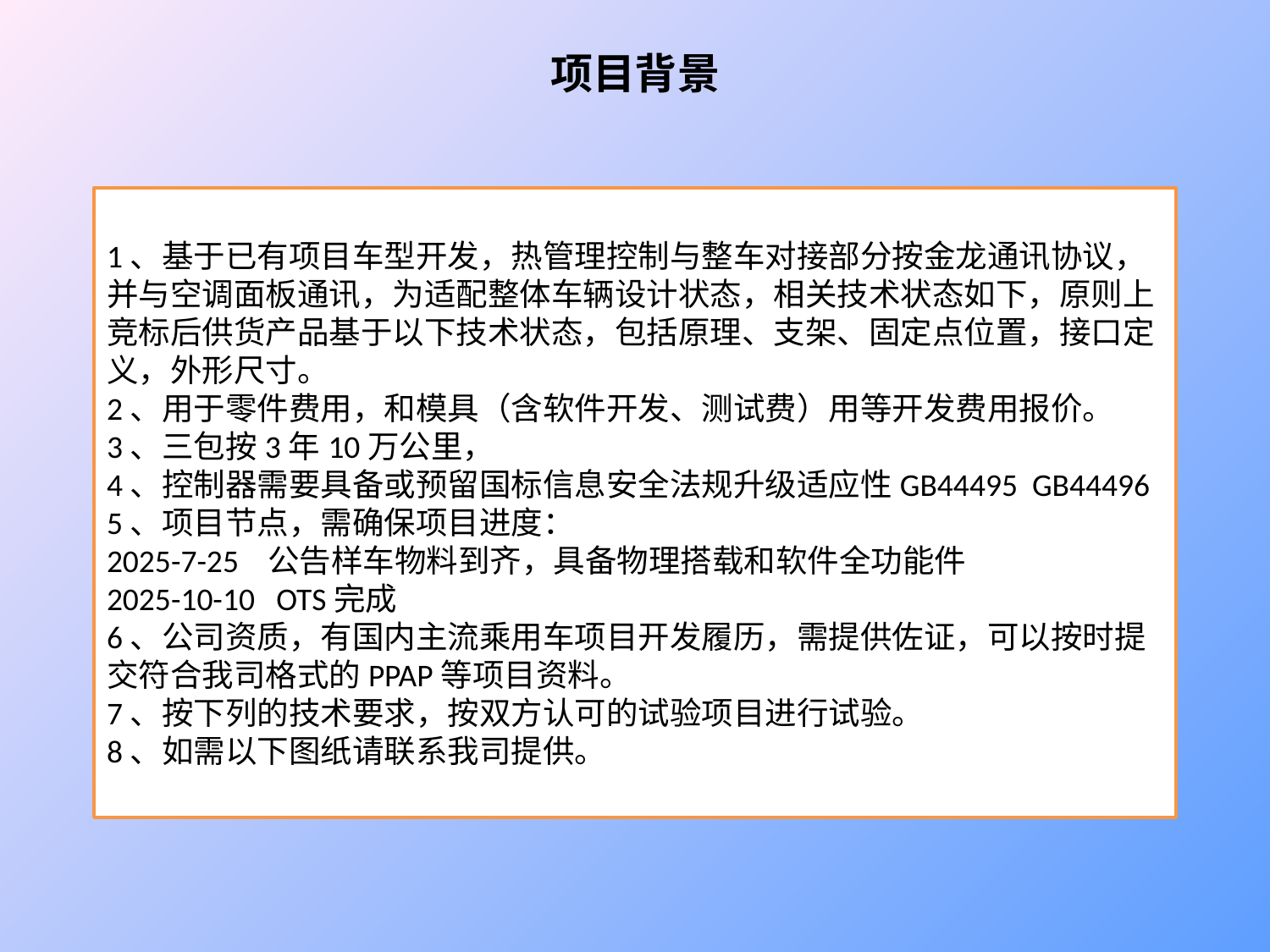

# 项目背景
1、基于已有项目车型开发，热管理控制与整车对接部分按金龙通讯协议，并与空调面板通讯，为适配整体车辆设计状态，相关技术状态如下，原则上竞标后供货产品基于以下技术状态，包括原理、支架、固定点位置，接口定义，外形尺寸。
2、用于零件费用，和模具（含软件开发、测试费）用等开发费用报价。
3、三包按3年10万公里，
4、控制器需要具备或预留国标信息安全法规升级适应性GB44495  GB44496
5、项目节点，需确保项目进度：
2025-7-25   公告样车物料到齐，具备物理搭载和软件全功能件
2025-10-10   OTS完成
6、公司资质，有国内主流乘用车项目开发履历，需提供佐证，可以按时提交符合我司格式的PPAP等项目资料。
7、按下列的技术要求，按双方认可的试验项目进行试验。
8、如需以下图纸请联系我司提供。